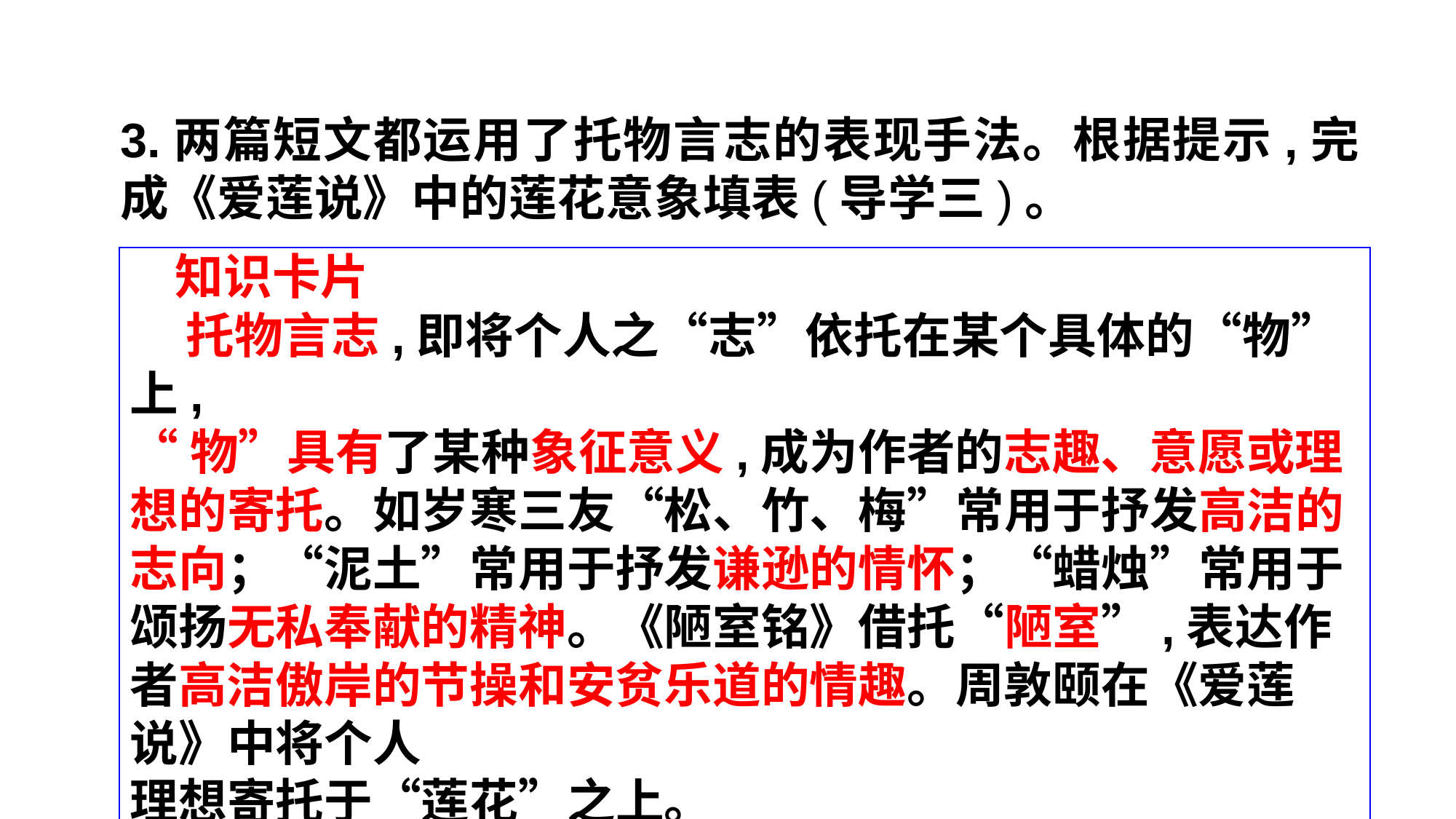

3.两篇短文都运用了托物言志的表现手法。根据提示,完成《爱莲说》中的莲花意象填表(导学三)。
    知识卡片
    托物言志,即将个人之“志”依托在某个具体的“物”上,
“物”具有了某种象征意义,成为作者的志趣、意愿或理想的寄托。如岁寒三友“松、竹、梅”常用于抒发高洁的志向；“泥土”常用于抒发谦逊的情怀；“蜡烛”常用于颂扬无私奉献的精神。《陋室铭》借托“陋室”,表达作者高洁傲岸的节操和安贫乐道的情趣。周敦颐在《爱莲说》中将个人
理想寄托于“莲花”之上。